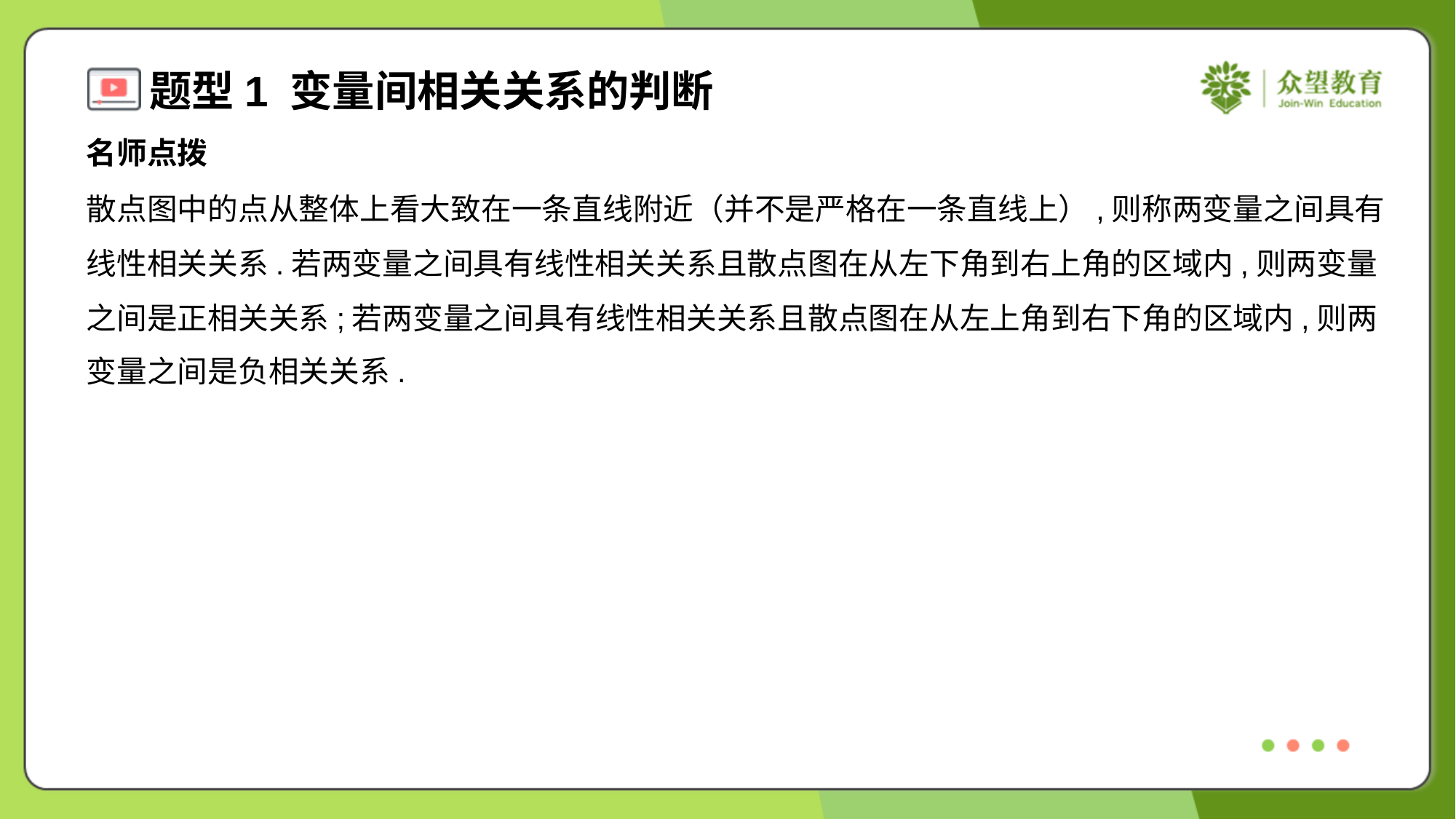

名师点拨
散点图中的点从整体上看大致在一条直线附近（并不是严格在一条直线上）,则称两变量之间具有
线性相关关系.若两变量之间具有线性相关关系且散点图在从左下角到右上角的区域内,则两变量
之间是正相关关系;若两变量之间具有线性相关关系且散点图在从左上角到右下角的区域内,则两
变量之间是负相关关系.